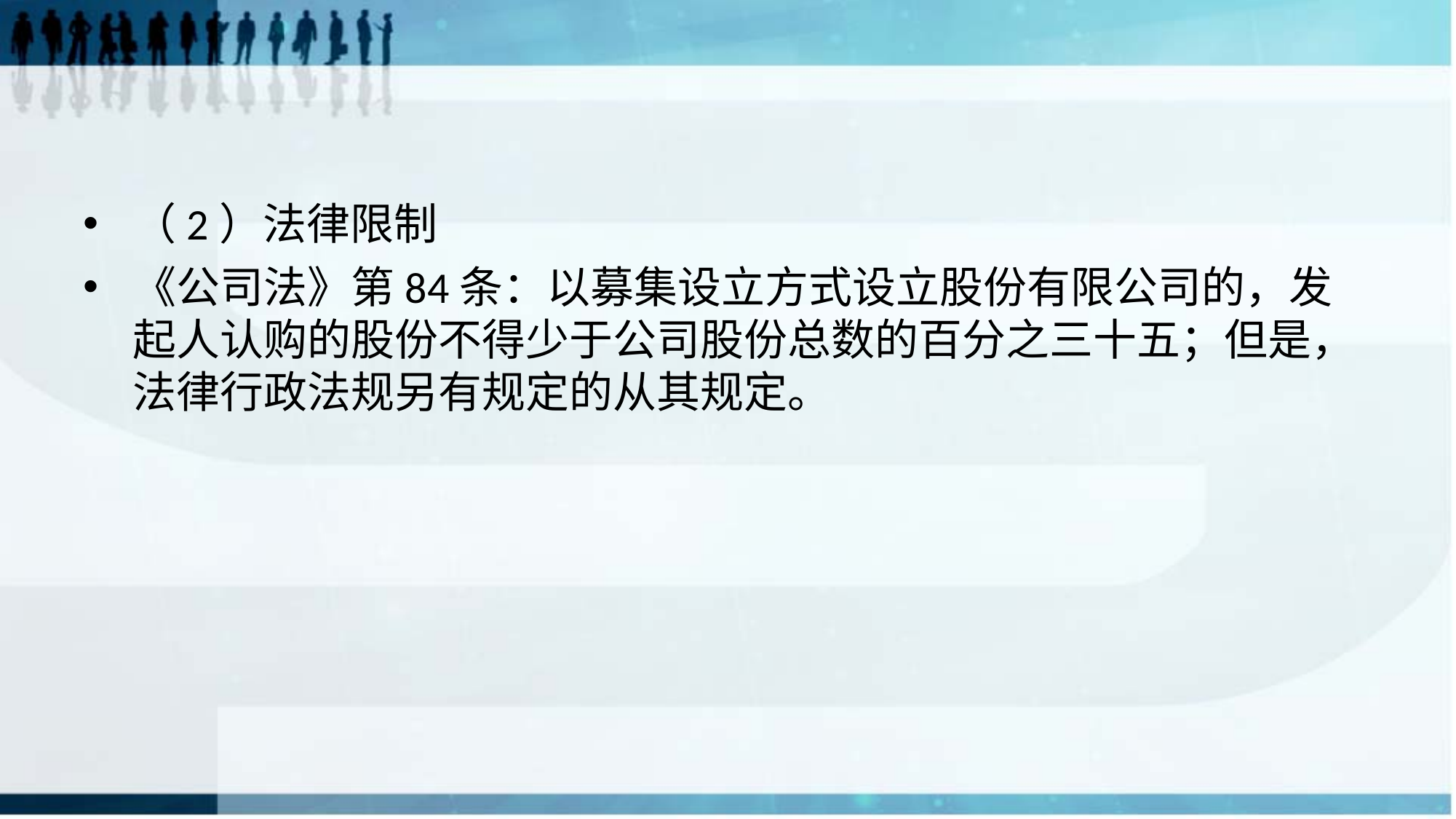

#
（2）法律限制
《公司法》第84条：以募集设立方式设立股份有限公司的，发起人认购的股份不得少于公司股份总数的百分之三十五；但是，法律行政法规另有规定的从其规定。